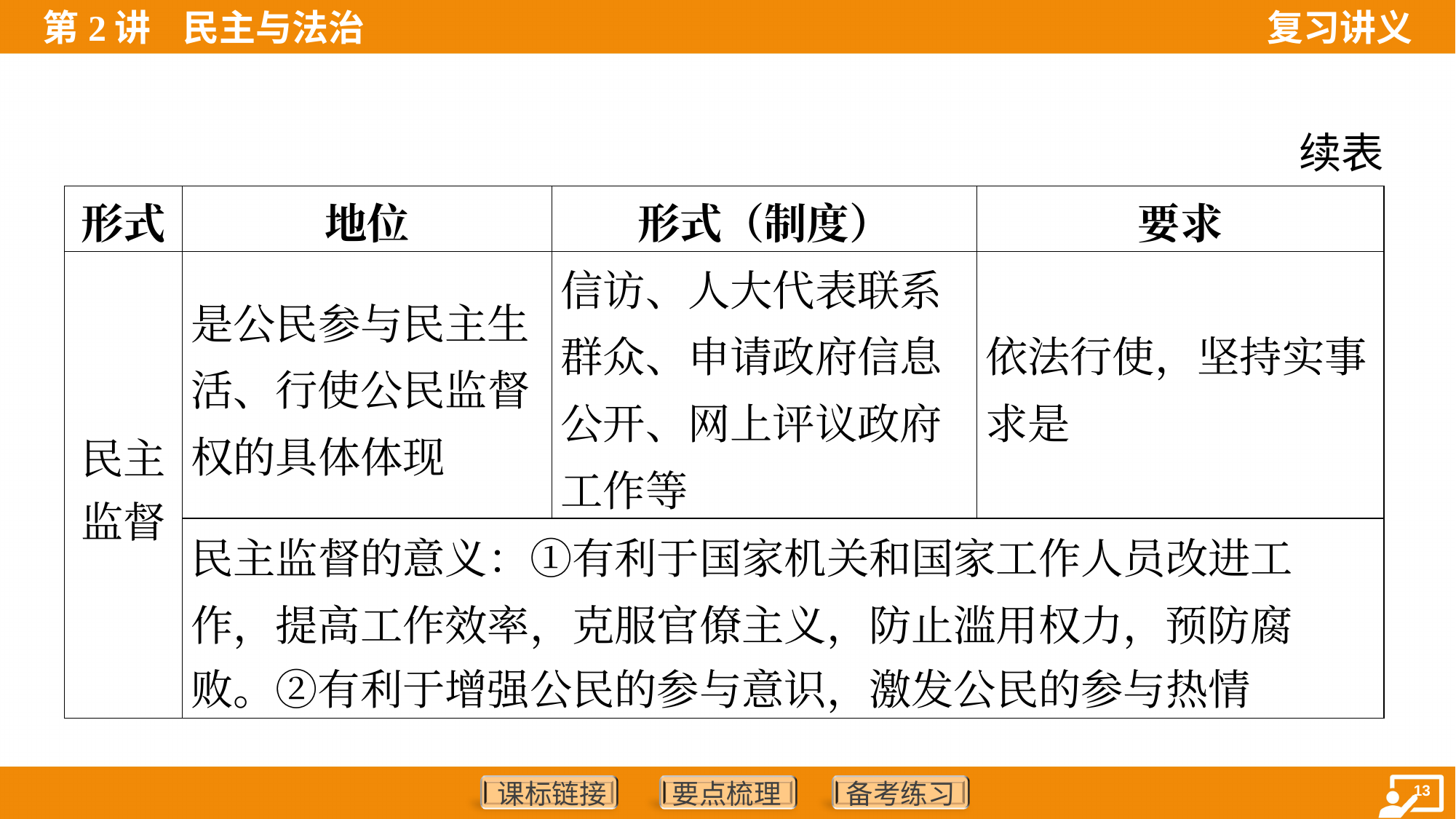

续表
| 形式 | 地位 | 形式（制度） | 要求 |
| --- | --- | --- | --- |
| 民主 监督 | 是公民参与民主生活、行使公民监督权的具体体现 | 信访、人大代表联系群众、申请政府信息公开、网上评议政府工作等 | 依法行使，坚持实事求是 |
|  | 民主监督的意义：①有利于国家机关和国家工作人员改进工 作，提高工作效率，克服官僚主义，防止滥用权力，预防腐 败。②有利于增强公民的参与意识，激发公民的参与热情 |  |  |